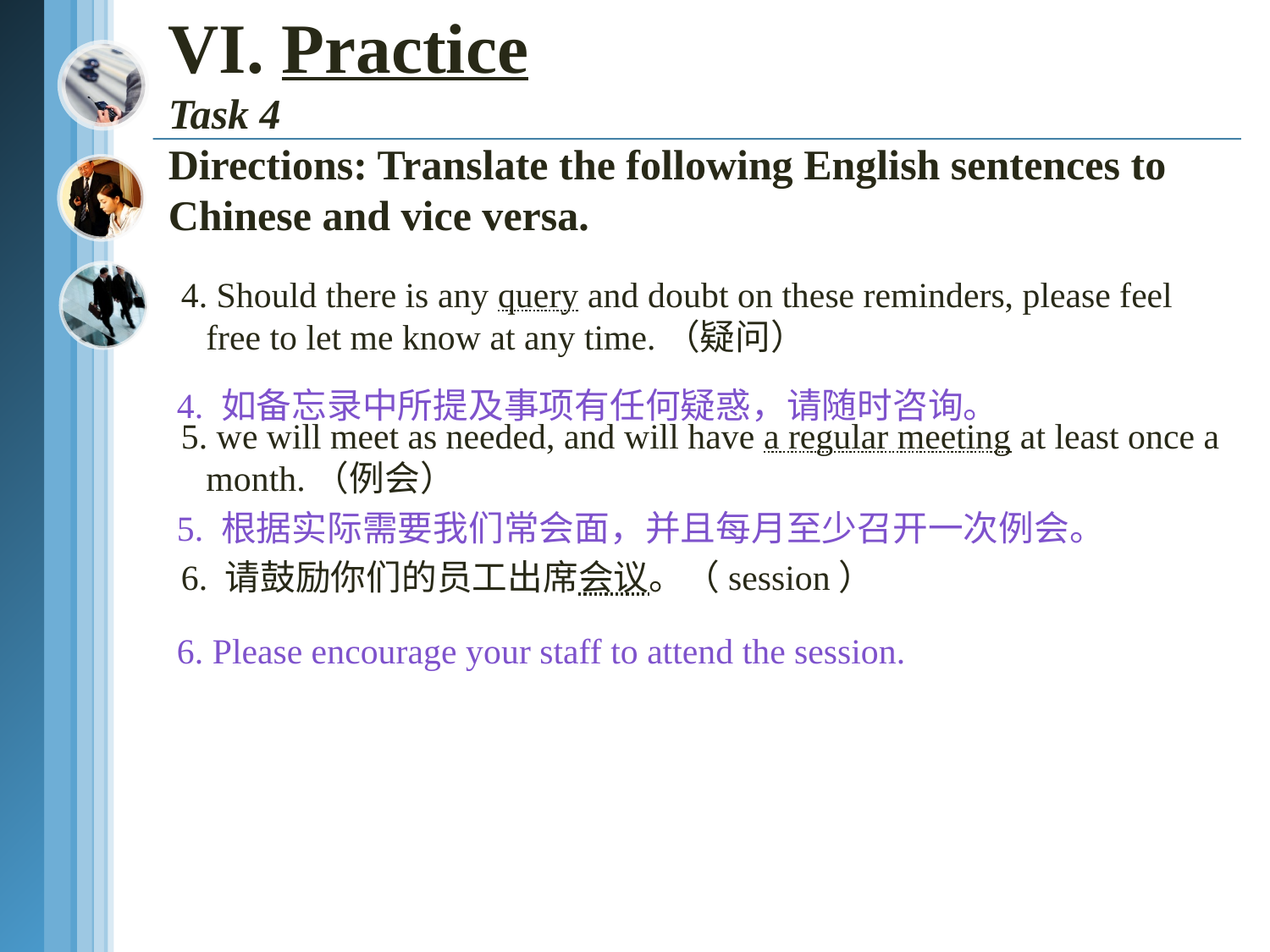

VI. Practice
Task 4
Directions: Translate the following English sentences to Chinese and vice versa.
4. Should there is any query and doubt on these reminders, please feel free to let me know at any time.（疑问）

5. we will meet as needed, and will have a regular meeting at least once a month.（例会）

6. 请鼓励你们的员工出席会议。（session）

4. 如备忘录中所提及事项有任何疑惑，请随时咨询。

5. 根据实际需要我们常会面，并且每月至少召开一次例会。

6. Please encourage your staff to attend the session.